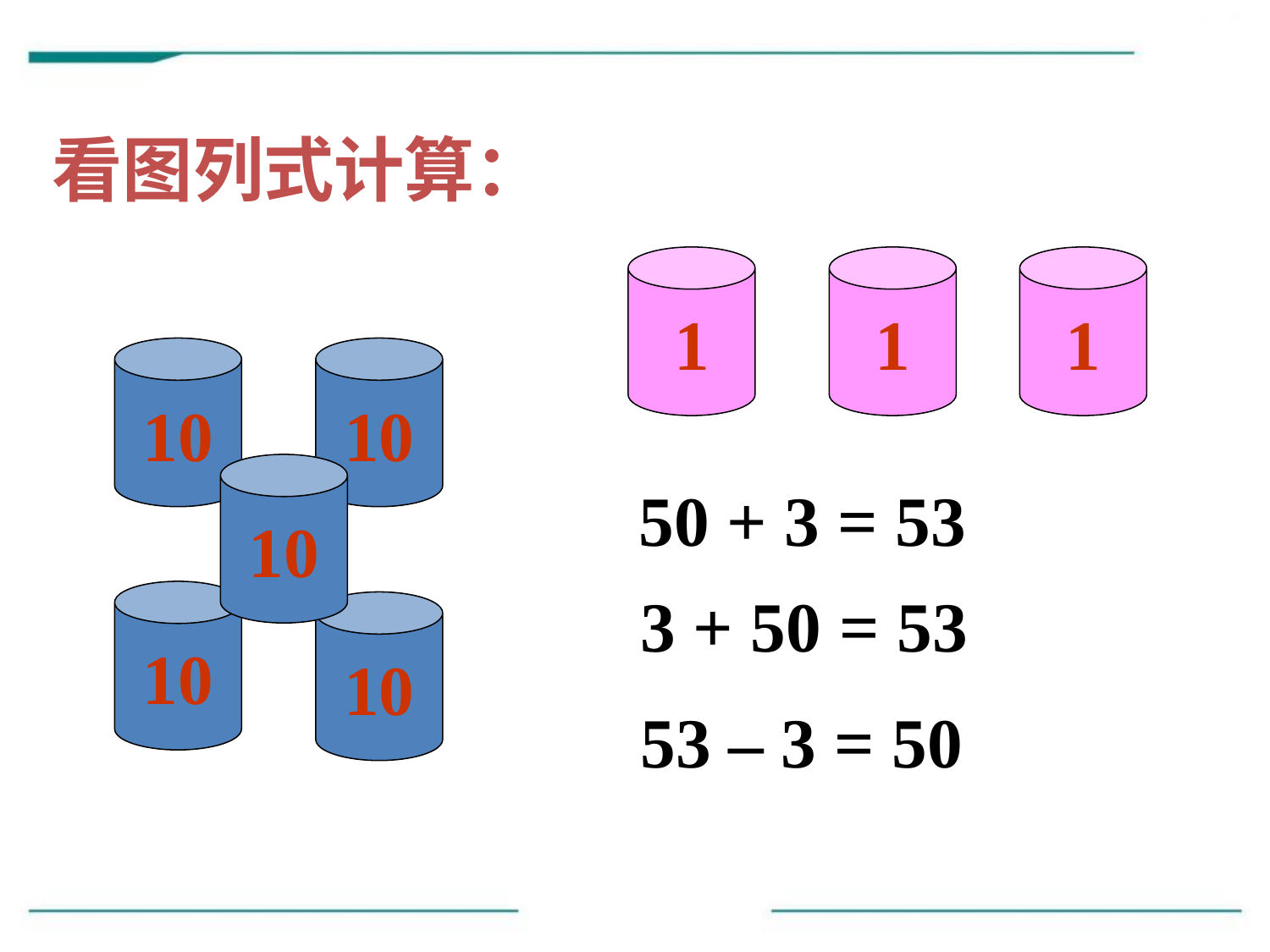

看图列式计算：
1
1
1
10
10
10
50 + 3 = 53
3 + 50 = 53
10
10
53 – 3 = 50